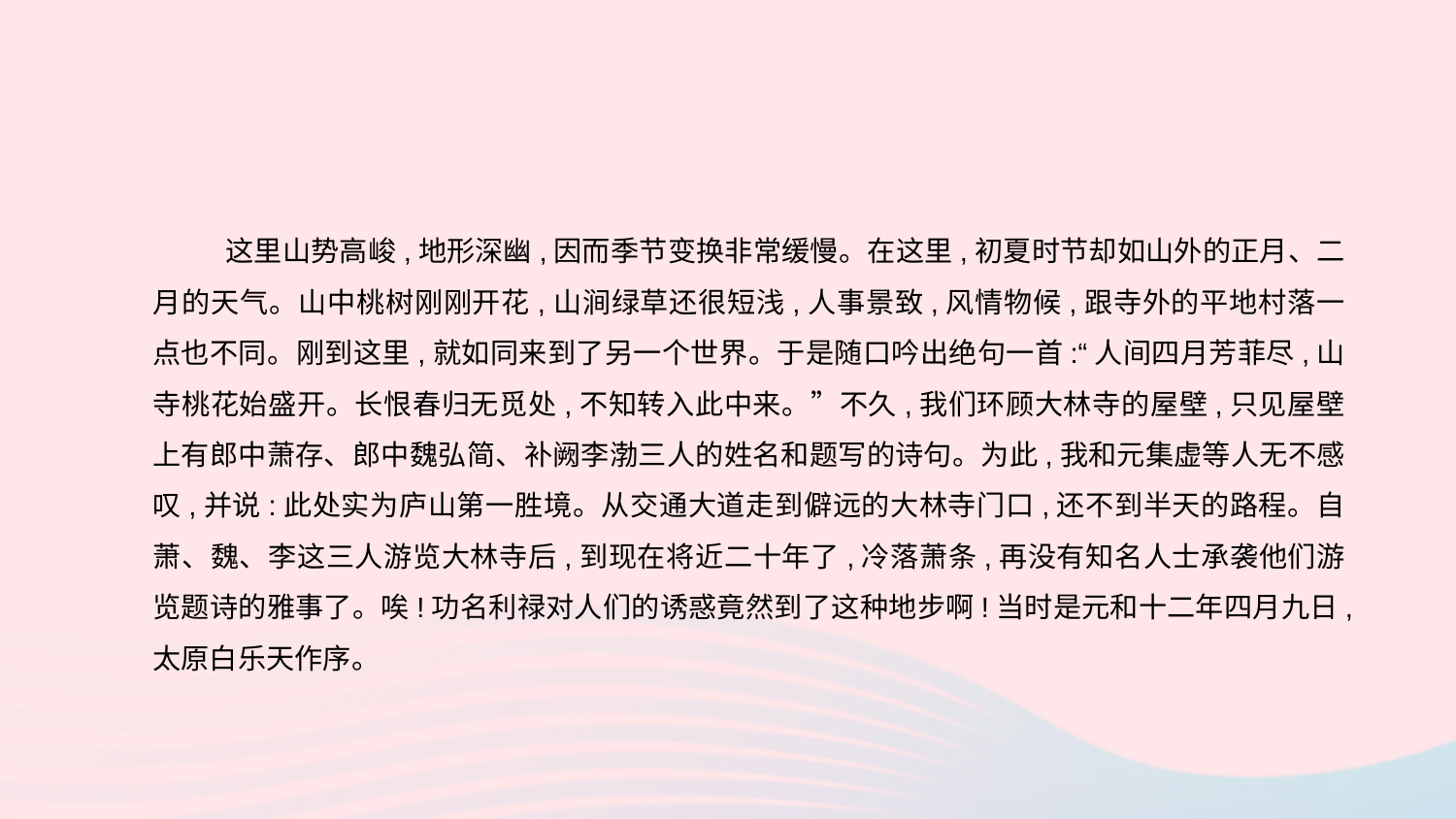

这里山势高峻,地形深幽,因而季节变换非常缓慢。在这里,初夏时节却如山外的正月、二月的天气。山中桃树刚刚开花,山涧绿草还很短浅,人事景致,风情物候,跟寺外的平地村落一点也不同。刚到这里,就如同来到了另一个世界。于是随口吟出绝句一首:“人间四月芳菲尽,山寺桃花始盛开。长恨春归无觅处,不知转入此中来。”不久,我们环顾大林寺的屋壁,只见屋壁上有郎中萧存、郎中魏弘简、补阙李渤三人的姓名和题写的诗句。为此,我和元集虚等人无不感叹,并说:此处实为庐山第一胜境。从交通大道走到僻远的大林寺门口,还不到半天的路程。自萧、魏、李这三人游览大林寺后,到现在将近二十年了,冷落萧条,再没有知名人士承袭他们游览题诗的雅事了。唉!功名利禄对人们的诱惑竟然到了这种地步啊!当时是元和十二年四月九日,太原白乐天作序。